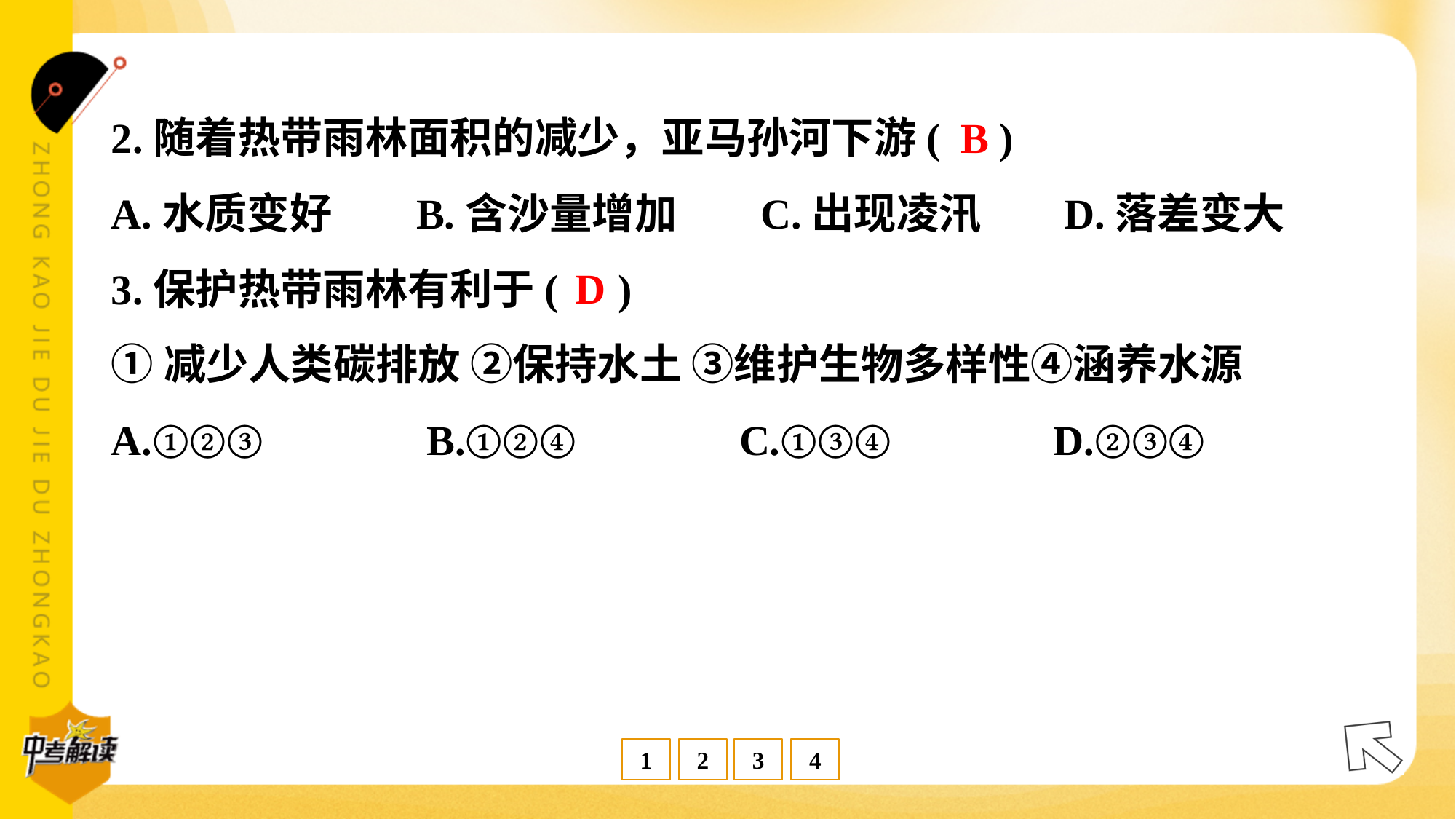

B
2.随着热带雨林面积的减少，亚马孙河下游(     )
A.水质变好	B.含沙量增加	C.出现凌汛	D.落差变大
D
3.保护热带雨林有利于(     )
①减少人类碳排放 ②保持水土 ③维护生物多样性④涵养水源
A.①②③	B.①②④	C.①③④	D.②③④